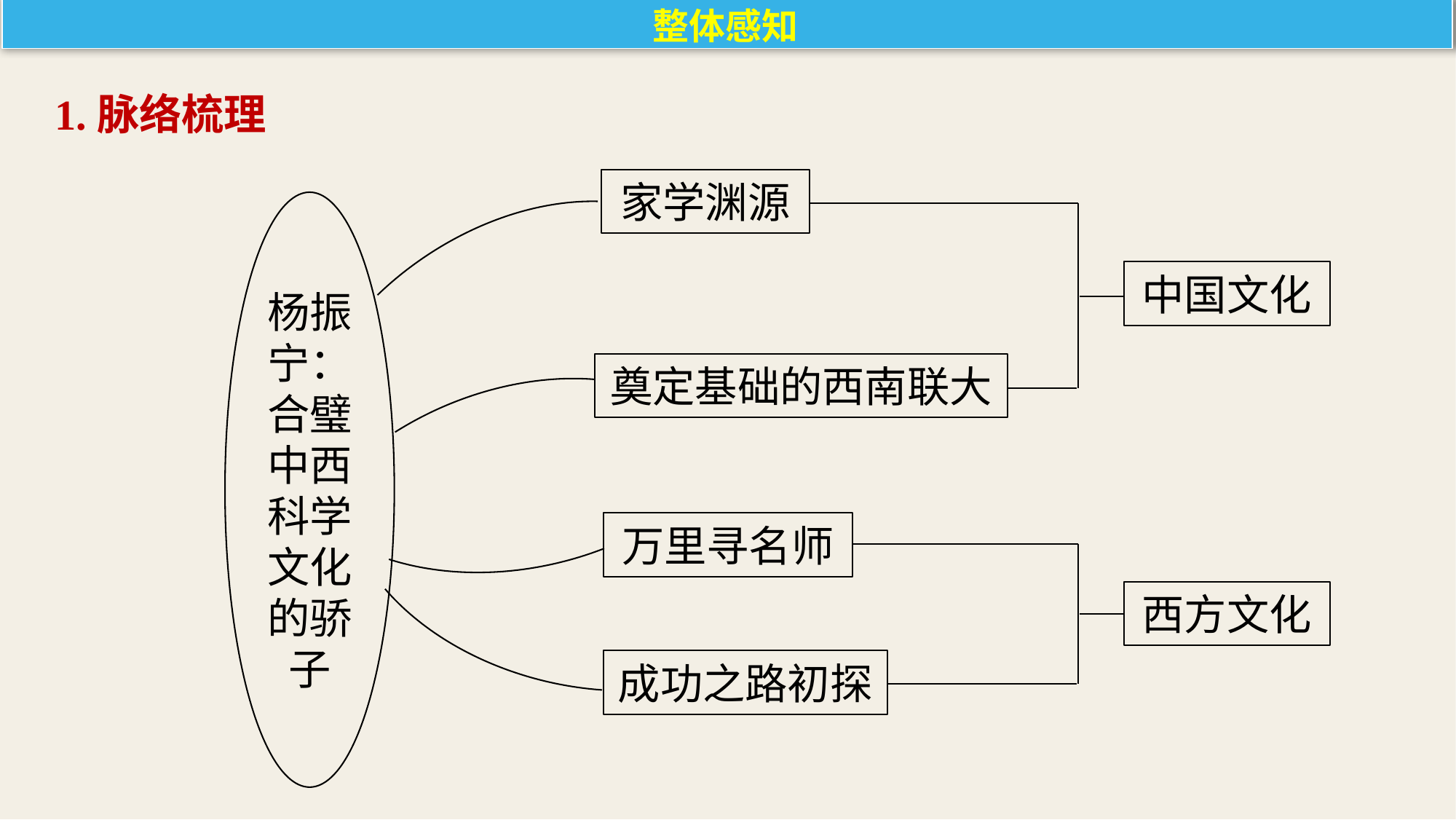

整体感知
1.脉络梳理
家学渊源
杨振宁：合璧中西科学文化的骄子

中国文化

奠定基础的西南联大

万里寻名师
西方文化
成功之路初探